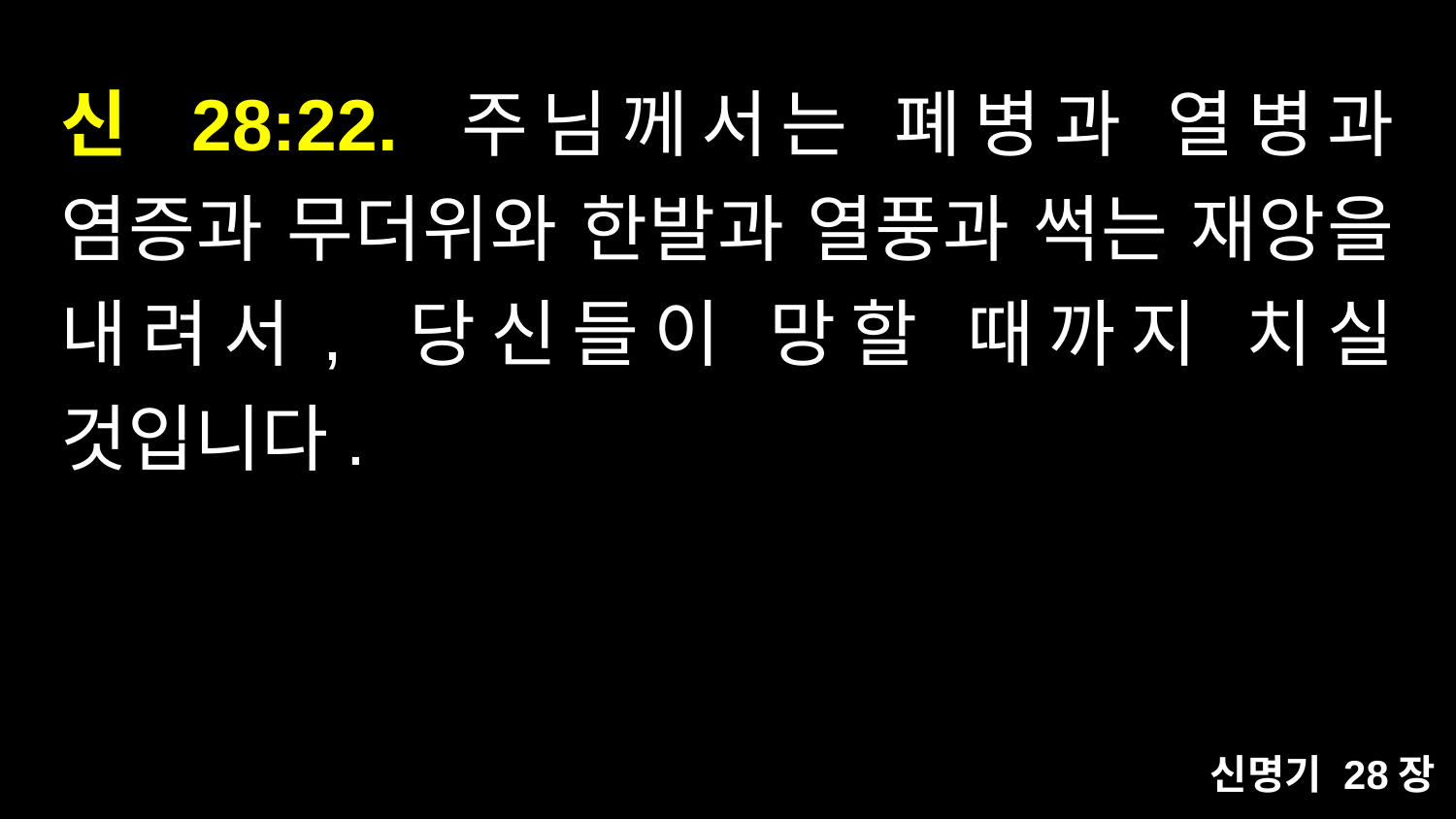

# 신 28:22. 주님께서는 폐병과 열병과 염증과 무더위와 한발과 열풍과 썩는 재앙을 내려서, 당신들이 망할 때까지 치실 것입니다.
신명기 28장